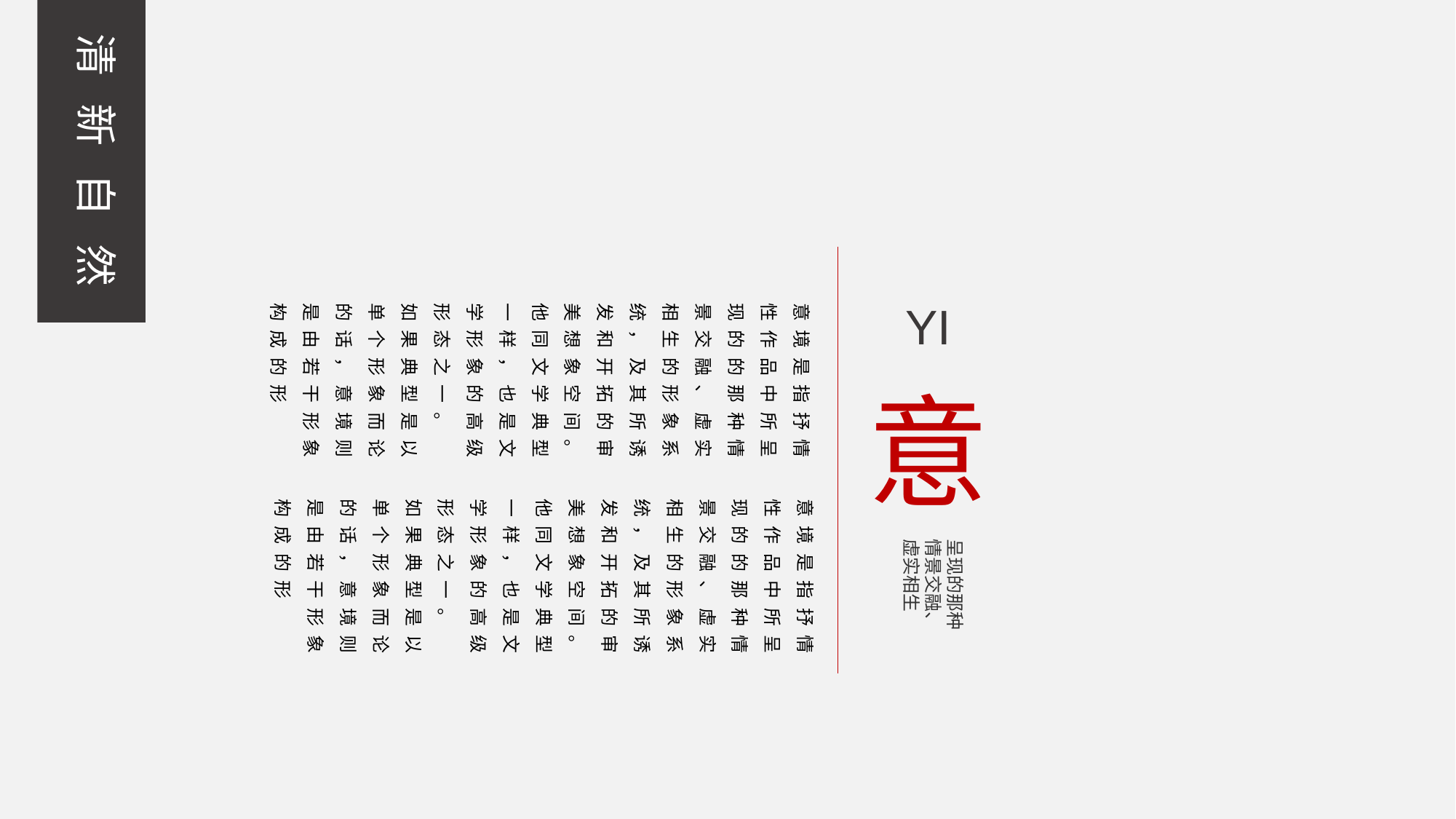

清 新 自 然
YI
意境是指抒情性作品中所呈现的的那种情景交融、虚实相生的形象系统，及其所诱发和开拓的审美想象空间。他同文学典型一样，也是文学形象的高级形态之一。 如果典型是以单个形象而论的话，意境则是由若干形象构成的形
意
意境是指抒情性作品中所呈现的的那种情景交融、虚实相生的形象系统，及其所诱发和开拓的审美想象空间。他同文学典型一样，也是文学形象的高级形态之一。 如果典型是以单个形象而论的话，意境则是由若干形象构成的形
呈现的那种情景交融、虚实相生